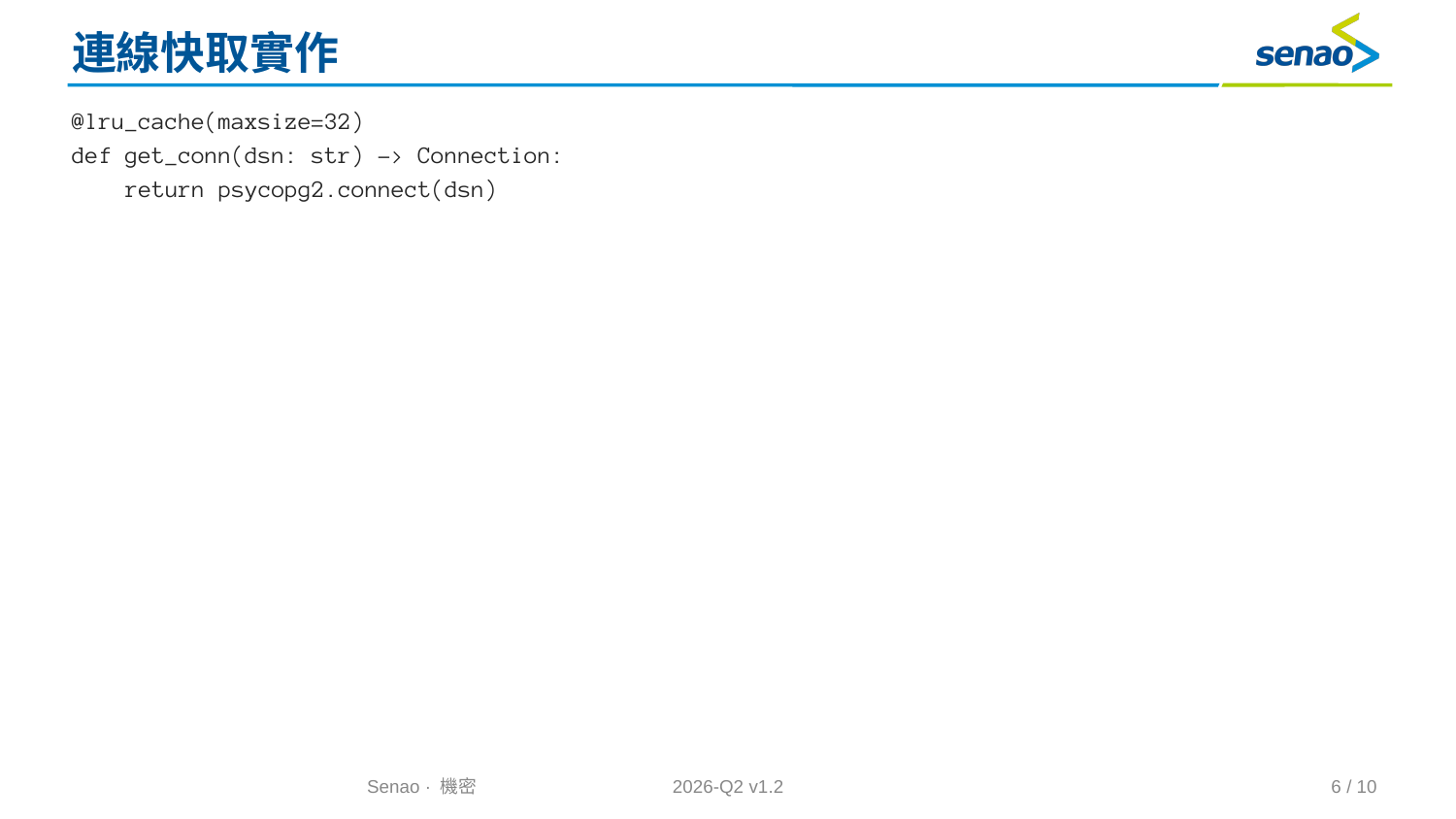

# 連線快取實作
@lru_cache(maxsize=32)
def get_conn(dsn: str) -> Connection:
    return psycopg2.connect(dsn)
Senao · 機密
2026-Q2 v1.2
6 / 10